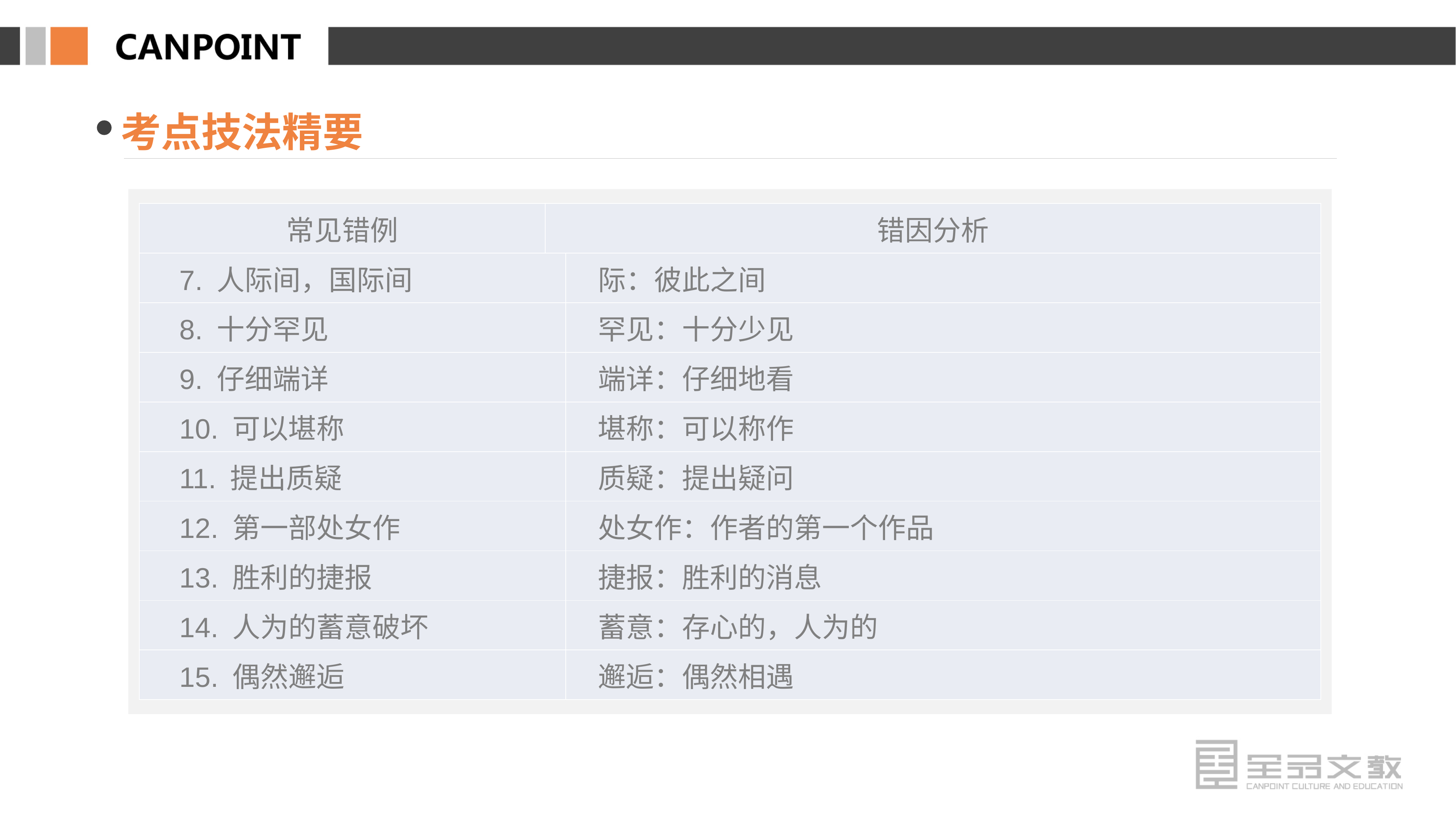

考点技法精要

| 常见错例 | 错因分析 |  |
| --- | --- | --- |
| 7. 人际间，国际间 |  | 际：彼此之间 |
| 8. 十分罕见 |  | 罕见：十分少见 |
| 9. 仔细端详 |  | 端详：仔细地看 |
| 10. 可以堪称 |  | 堪称：可以称作 |
| 11. 提出质疑 |  | 质疑：提出疑问 |
| 12. 第一部处女作 |  | 处女作：作者的第一个作品 |
| 13. 胜利的捷报 |  | 捷报：胜利的消息 |
| 14. 人为的蓄意破坏 |  | 蓄意：存心的，人为的 |
| 15. 偶然邂逅 |  | 邂逅：偶然相遇 |